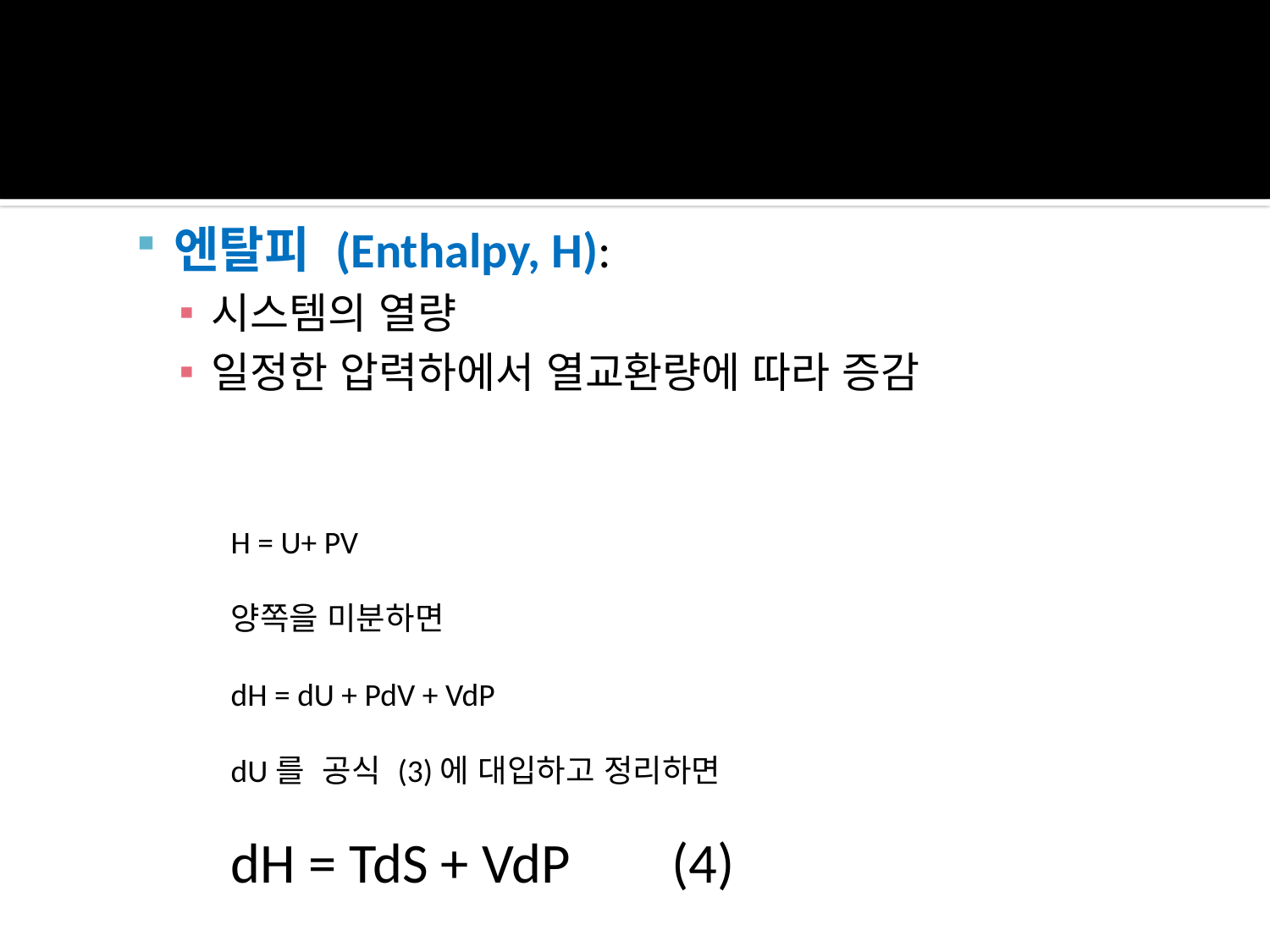

엔탈피 (Enthalpy, H):
시스템의 열량
일정한 압력하에서 열교환량에 따라 증감
H = U+ PV

양쪽을 미분하면

dH = dU + PdV + VdP

dU를  공식 (3)에 대입하고 정리하면

dH = TdS + VdP        (4)